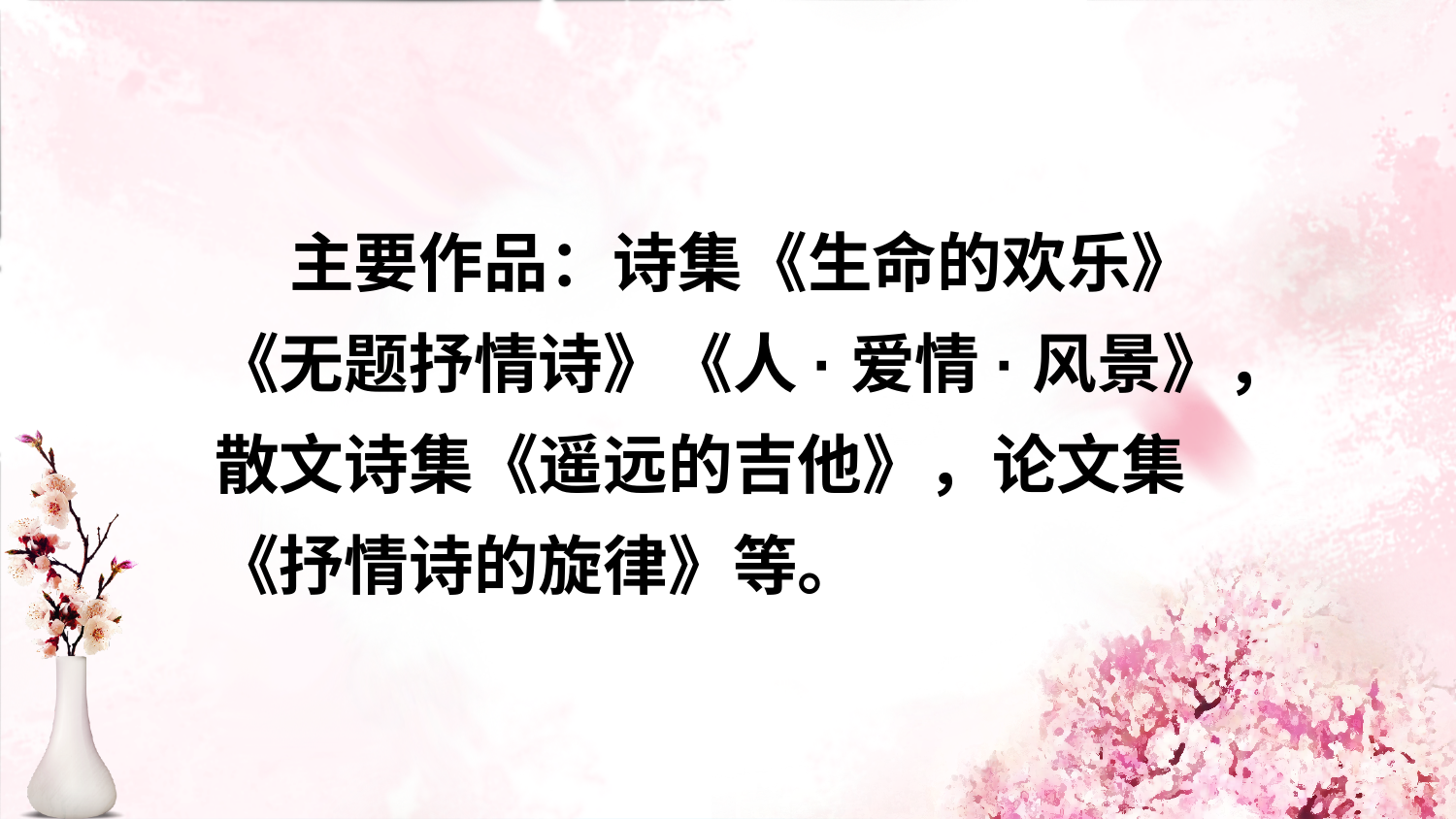

主要作品：诗集《生命的欢乐》《无题抒情诗》《人·爱情·风景》，散文诗集《遥远的吉他》，论文集《抒情诗的旋律》等。